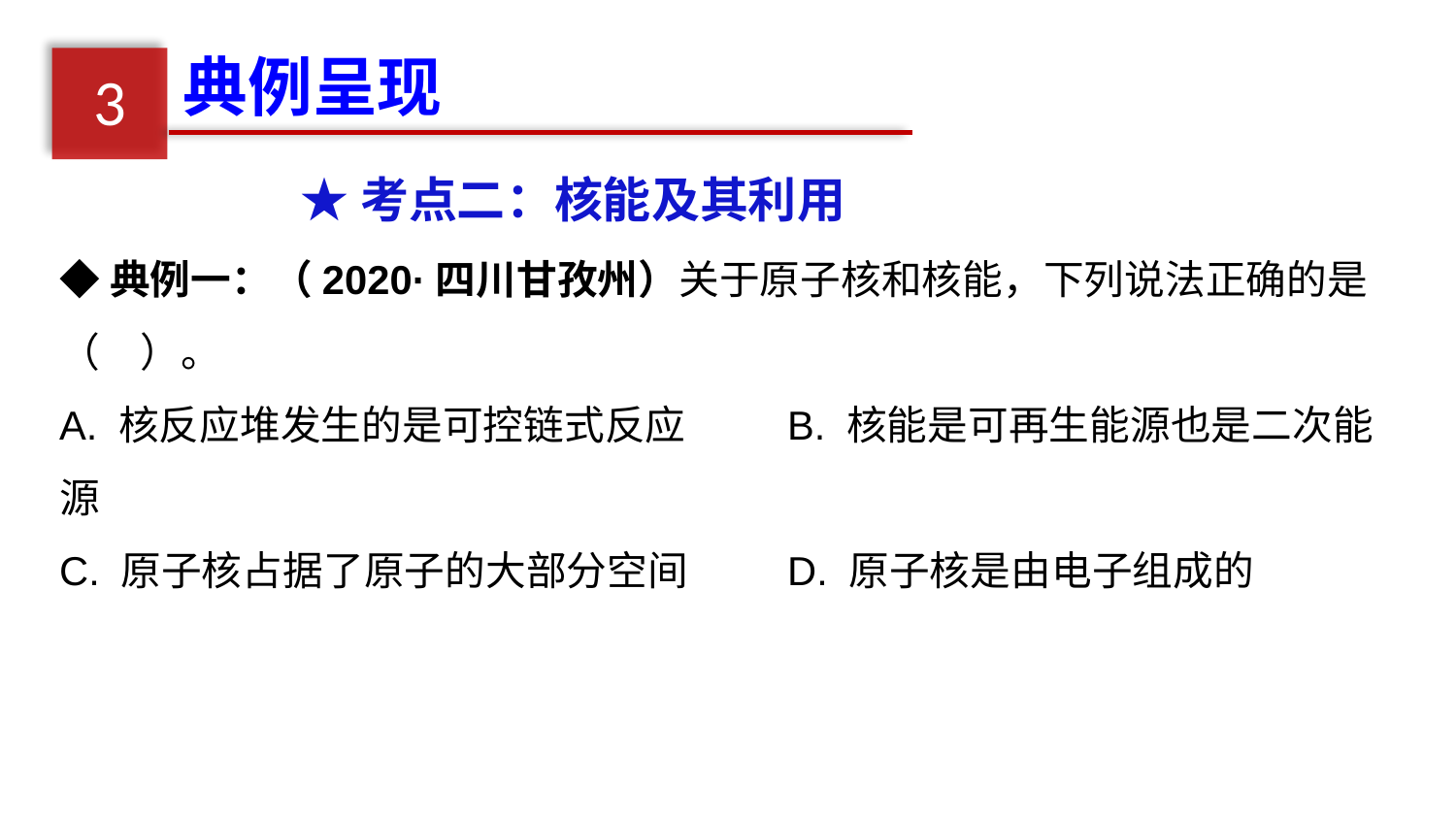

典例呈现

3
★考点二：核能及其利用
◆典例一：（2020·四川甘孜州）关于原子核和核能，下列说法正确的是（　）。
A. 核反应堆发生的是可控链式反应	B. 核能是可再生能源也是二次能源
C. 原子核占据了原子的大部分空间	D. 原子核是由电子组成的